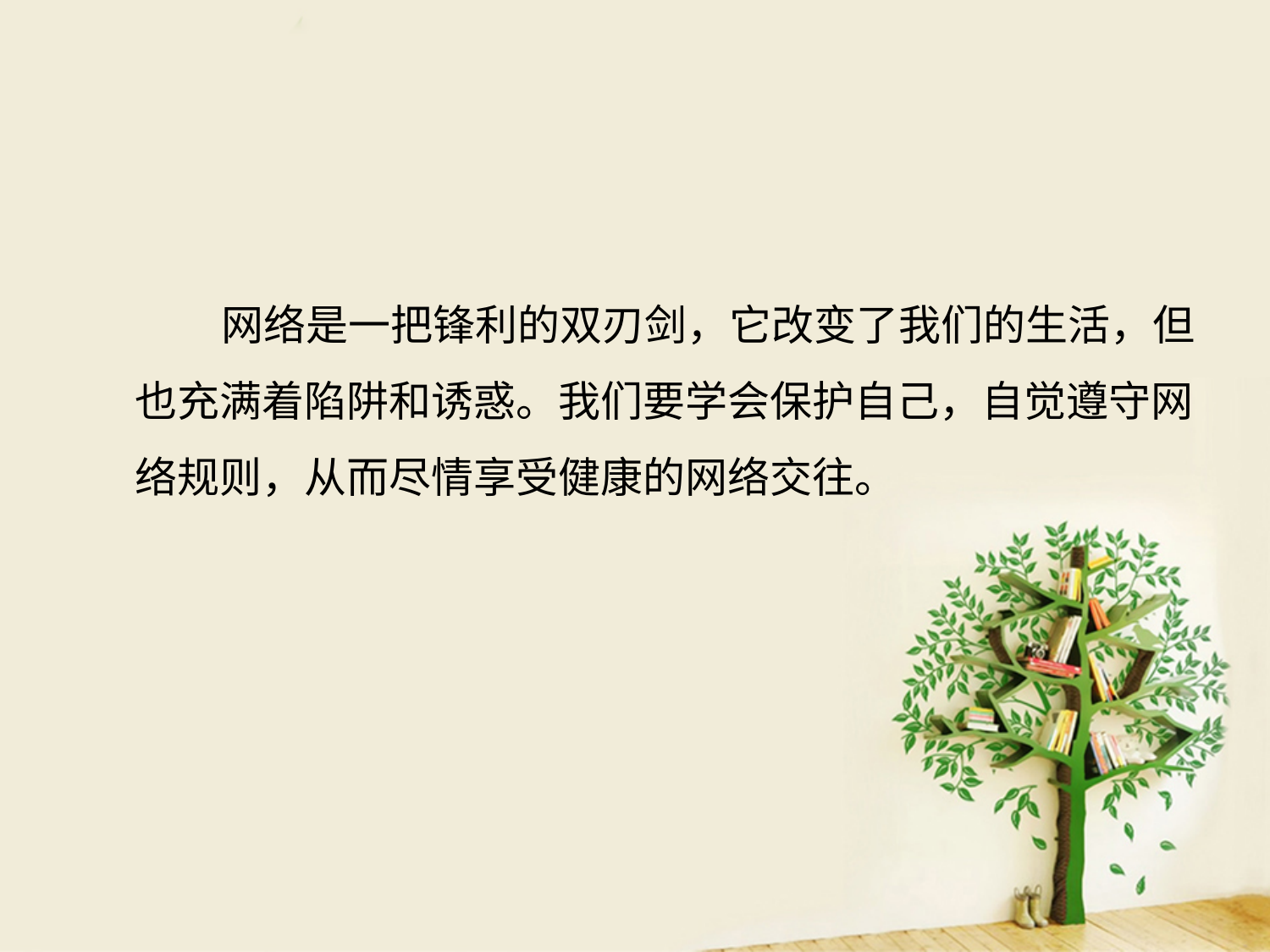

网络是一把锋利的双刃剑，它改变了我们的生活，但也充满着陷阱和诱惑。我们要学会保护自己，自觉遵守网络规则，从而尽情享受健康的网络交往。